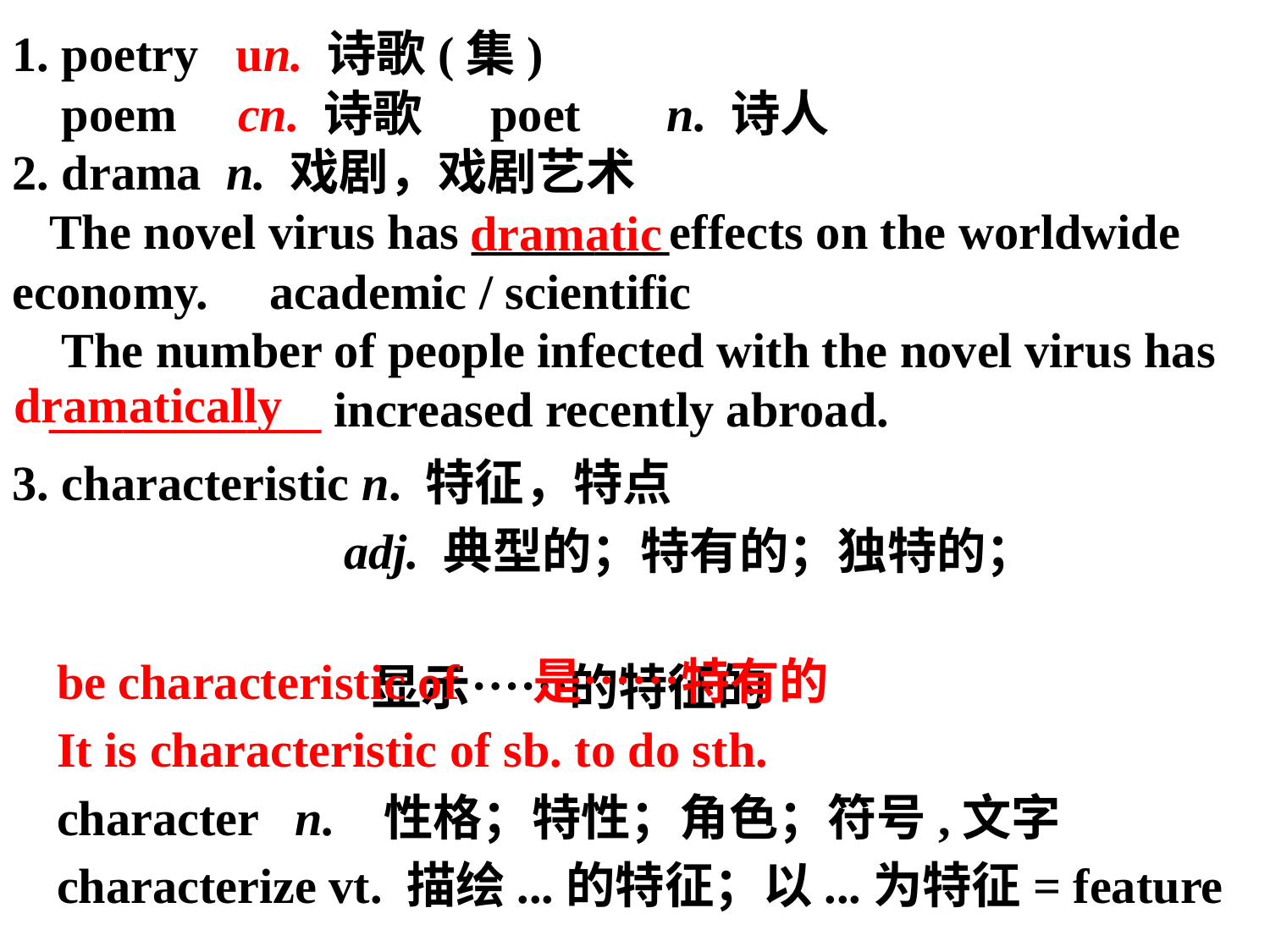

1. poetry   un. 诗歌(集)
    poem     cn. 诗歌     poet       n. 诗人
2. drama  n. 戏剧，戏剧艺术
   The novel virus has ________effects on the worldwide economy.     academic / scientific
    The number of people infected with the novel virus has     ___________ increased recently abroad.

dramatic
dramatically
3. characteristic n. 特征，特点
                           adj. 典型的；特有的；独特的；
                               显示……的特征的
  be characteristic of     是……特有的
  It is characteristic of sb. to do sth.
  character   n.   性格；特性；角色；符号,文字
  characterize vt. 描绘...的特征；以...为特征= feature